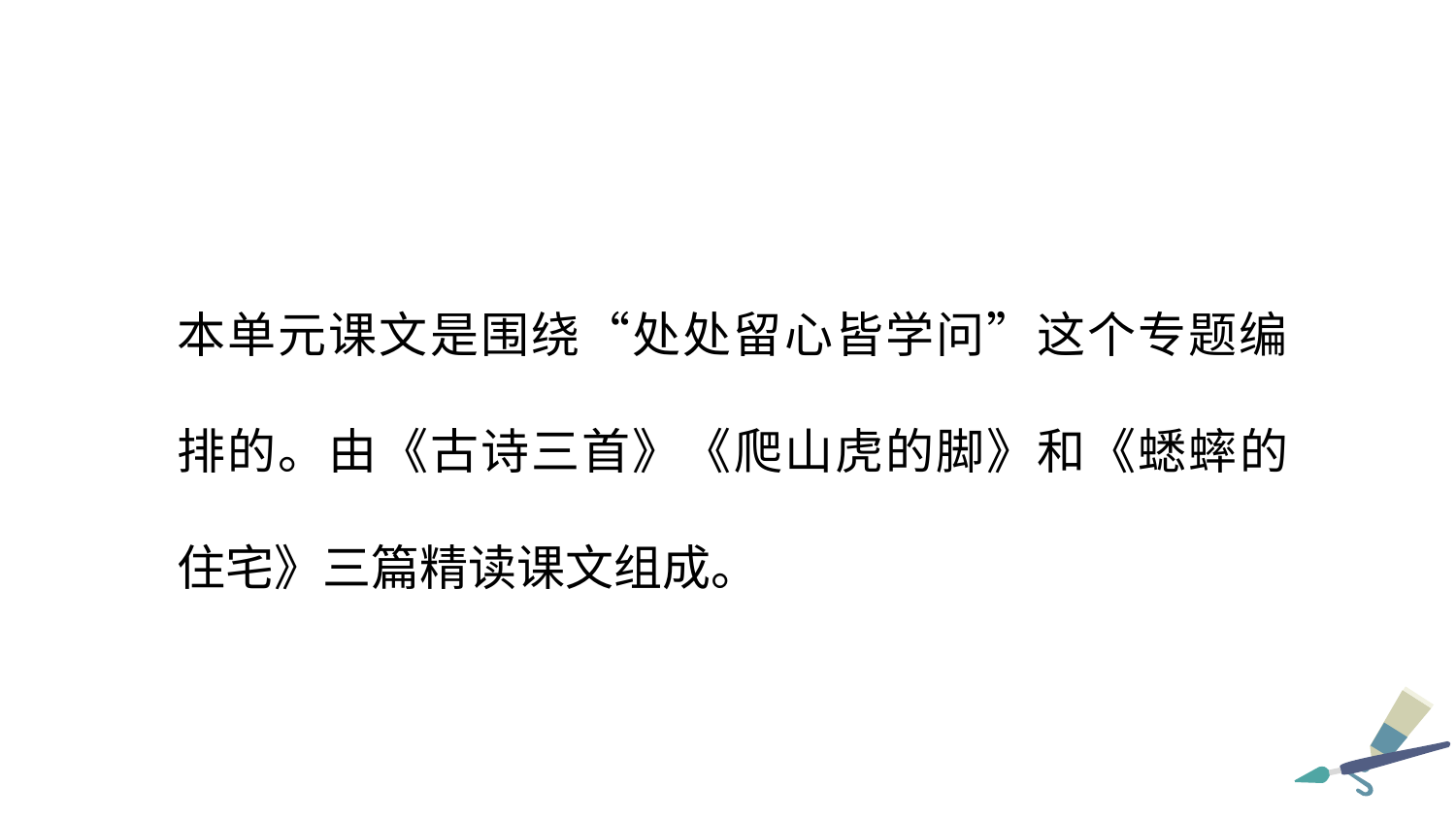

本单元课文是围绕“处处留心皆学问”这个专题编排的。由《古诗三首》《爬山虎的脚》和《蟋蟀的住宅》三篇精读课文组成。